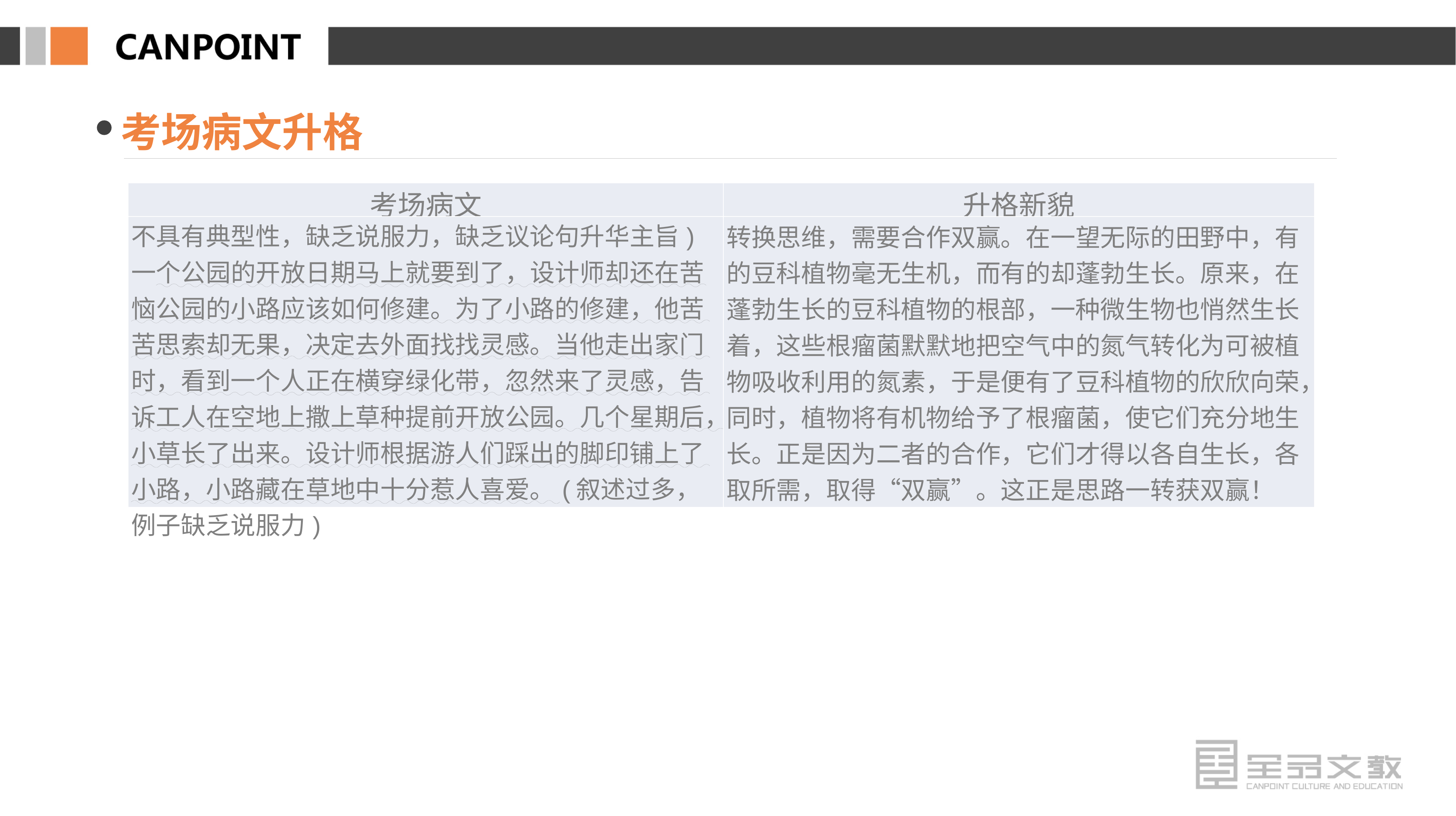

考场病文升格

| 考场病文 | 升格新貌 |
| --- | --- |
| 不具有典型性，缺乏说服力，缺乏议论句升华主旨) 一个公园的开放日期马上就要到了，设计师却还在苦恼公园的小路应该如何修建。为了小路的修建，他苦苦思索却无果，决定去外面找找灵感。当他走出家门时，看到一个人正在横穿绿化带，忽然来了灵感，告诉工人在空地上撒上草种提前开放公园。几个星期后，小草长了出来。设计师根据游人们踩出的脚印铺上了小路，小路藏在草地中十分惹人喜爱。(叙述过多，例子缺乏说服力) | 转换思维，需要合作双赢。在一望无际的田野中，有的豆科植物毫无生机，而有的却蓬勃生长。原来，在蓬勃生长的豆科植物的根部，一种微生物也悄然生长着，这些根瘤菌默默地把空气中的氮气转化为可被植物吸收利用的氮素，于是便有了豆科植物的欣欣向荣，同时，植物将有机物给予了根瘤菌，使它们充分地生长。正是因为二者的合作，它们才得以各自生长，各取所需，取得“双赢”。这正是思路一转获双赢！ |